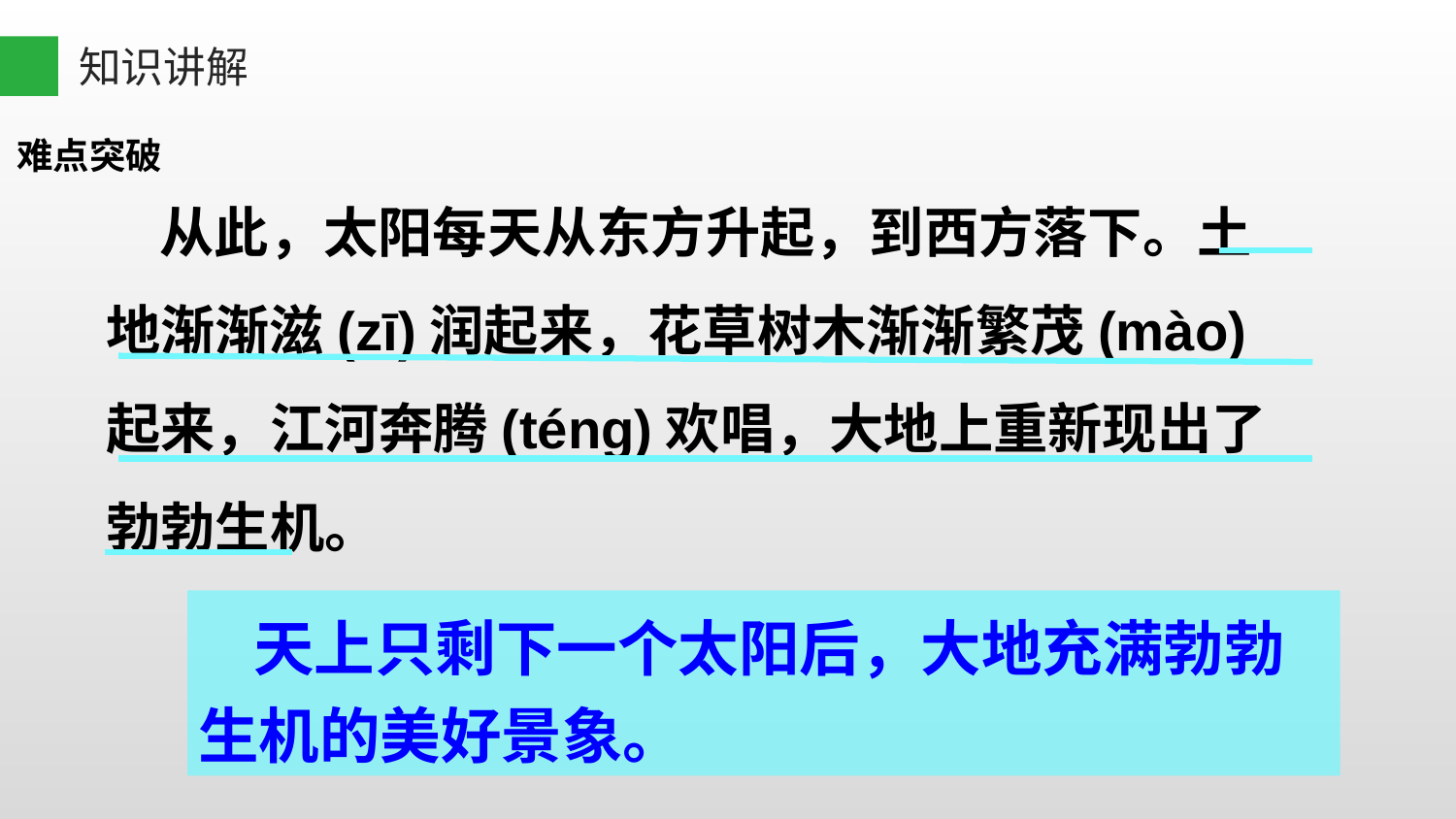

知识讲解

难点突破
    从此，太阳每天从东方升起，到西方落下。土地渐渐滋(zī)润起来，花草树木渐渐繁茂(mào)起来，江河奔腾(ténɡ)欢唱，大地上重新现出了勃勃生机。
    天上只剩下一个太阳后，大地充满勃勃生机的美好景象。